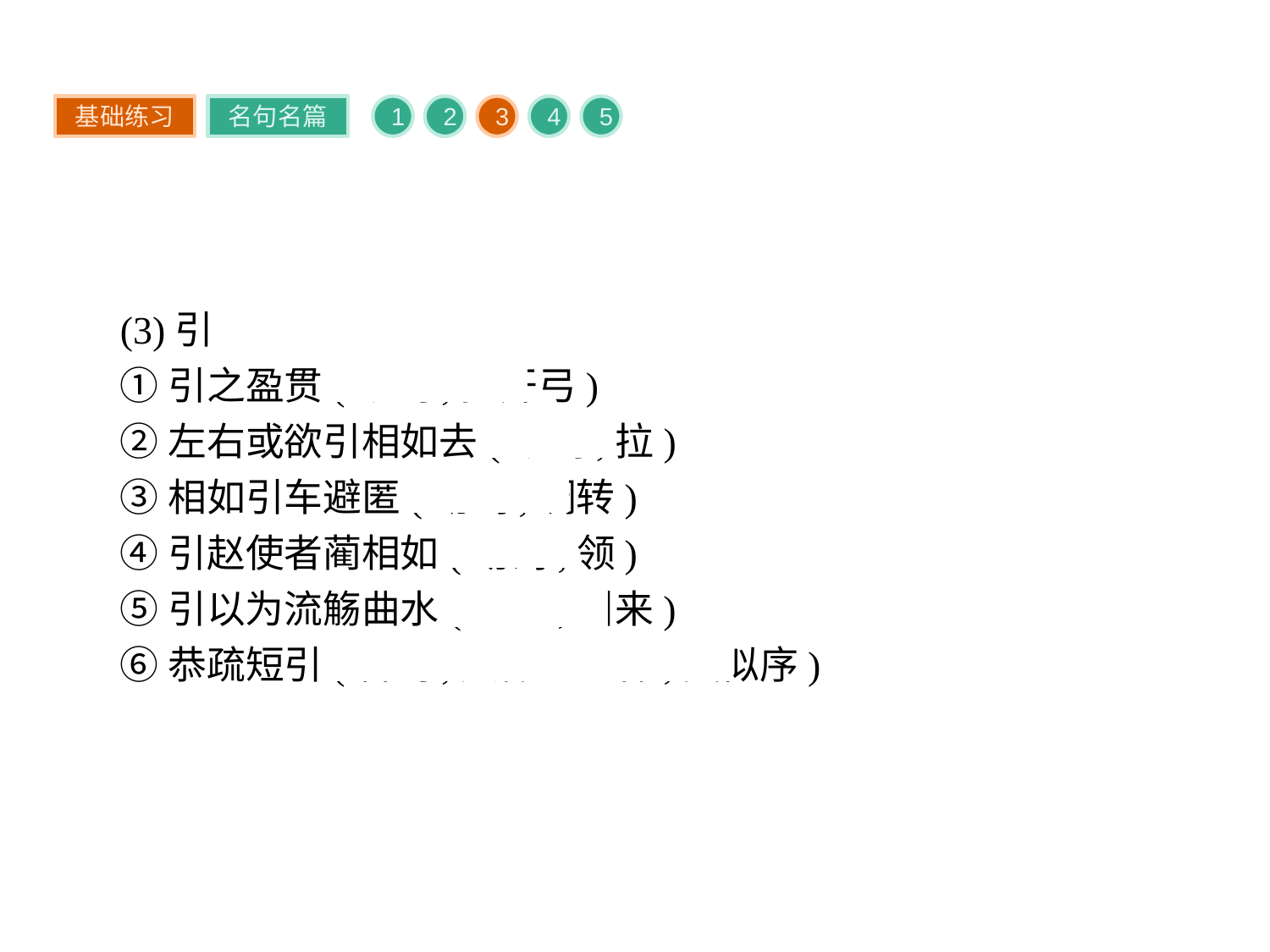

基础练习
名句名篇
1
2
3
4
5
(3)引
①引之盈贯(动词,拉开弓)
②左右或欲引相如去(动词,拉)
③相如引车避匿(动词,调转)
④引赵使者蔺相如(动词,领)
⑤引以为流觞曲水(动词,引来)
⑥恭疏短引(名词,文体的一种,类似序)